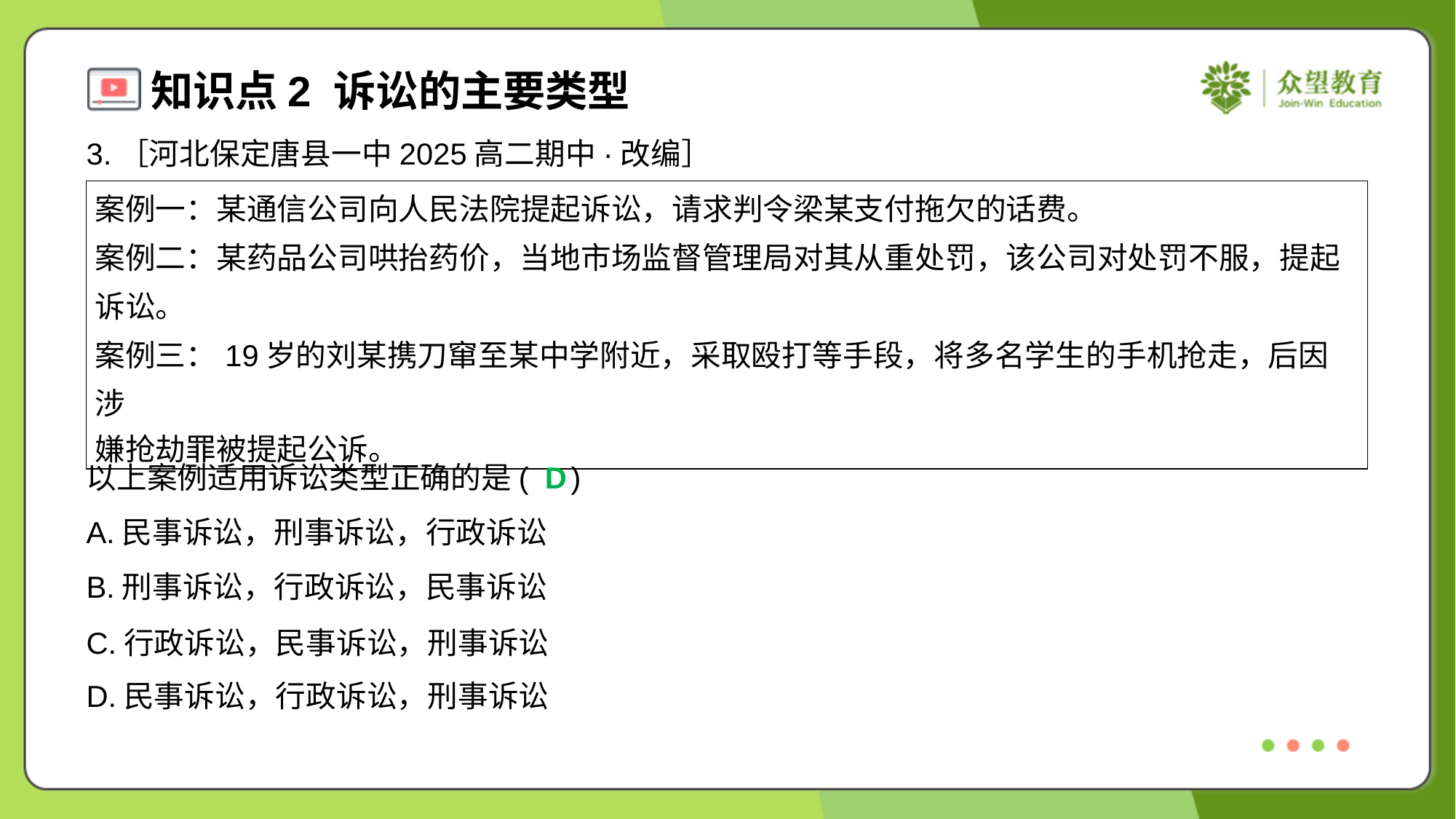

3.［河北保定唐县一中2025高二期中·改编］
| 案例一：某通信公司向人民法院提起诉讼，请求判令梁某支付拖欠的话费。 案例二：某药品公司哄抬药价，当地市场监督管理局对其从重处罚，该公司对处罚不服，提起 诉讼。 案例三：19岁的刘某携刀窜至某中学附近，采取殴打等手段，将多名学生的手机抢走，后因涉 嫌抢劫罪被提起公诉。 |
| --- |
以上案例适用诉讼类型正确的是(     )
D
A.民事诉讼，刑事诉讼，行政诉讼
B.刑事诉讼，行政诉讼，民事诉讼
C.行政诉讼，民事诉讼，刑事诉讼
D.民事诉讼，行政诉讼，刑事诉讼